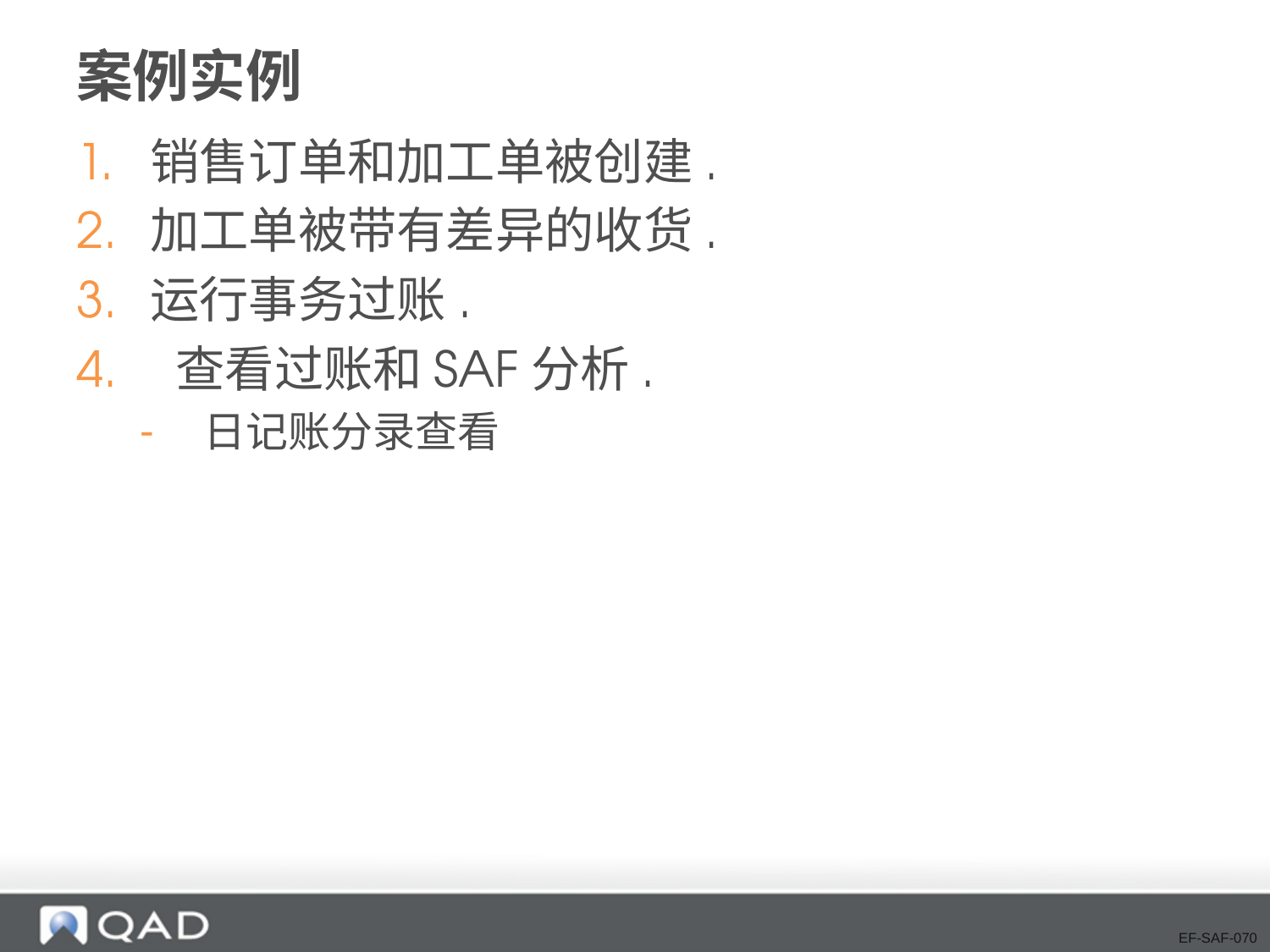

# 案例实例
销售订单和加工单被创建.
加工单被带有差异的收货.
运行事务过账.
 查看过账和SAF分析.
日记账分录查看
EF-SAF-070